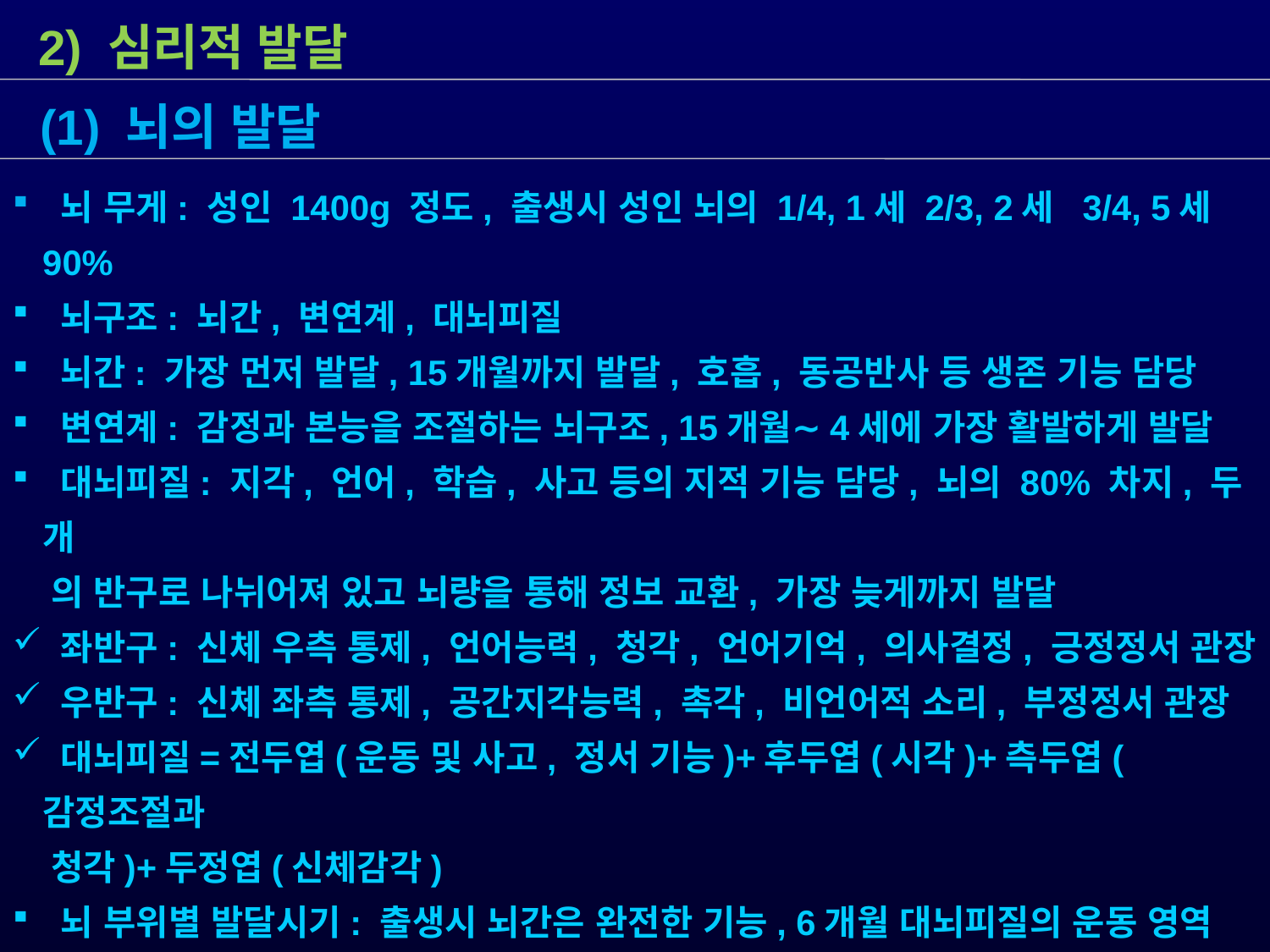

2) 심리적 발달

 뇌 무게: 성인 1400g 정도, 출생시 성인 뇌의 1/4, 1세 2/3, 2세  3/4, 5세 90%
 뇌구조: 뇌간, 변연계, 대뇌피질
 뇌간: 가장 먼저 발달, 15개월까지 발달, 호흡, 동공반사 등 생존 기능 담당
 변연계: 감정과 본능을 조절하는 뇌구조, 15개월∼4세에 가장 활발하게 발달
 대뇌피질: 지각, 언어, 학습, 사고 등의 지적 기능 담당, 뇌의 80% 차지, 두 개
   의 반구로 나뉘어져 있고 뇌량을 통해 정보 교환, 가장 늦게까지 발달
 좌반구: 신체 우측 통제, 언어능력, 청각, 언어기억, 의사결정, 긍정정서 관장
 우반구: 신체 좌측 통제, 공간지각능력, 촉각, 비언어적 소리, 부정정서 관장
 대뇌피질=전두엽(운동 및 사고, 정서 기능)+후두엽(시각)+측두엽(감정조절과
   청각)+두정엽(신체감각)
 뇌 부위별 발달시기: 출생시 뇌간은 완전한 기능, 6개월 대뇌피질의 운동 영역
   과 감각 영역 발달 본격화, 다음으로 시각, 청각 영역의 순으로 발달, 2세에는
   운동 영역과 감각 영역 뇌발달 수준이 유사, 감각-운동영역 통합하는 뇌 발달
   좀 더 늦음, 언어생성과 문제해결 영역은 청소년기까지 지속 발달
  (1) 뇌의 발달